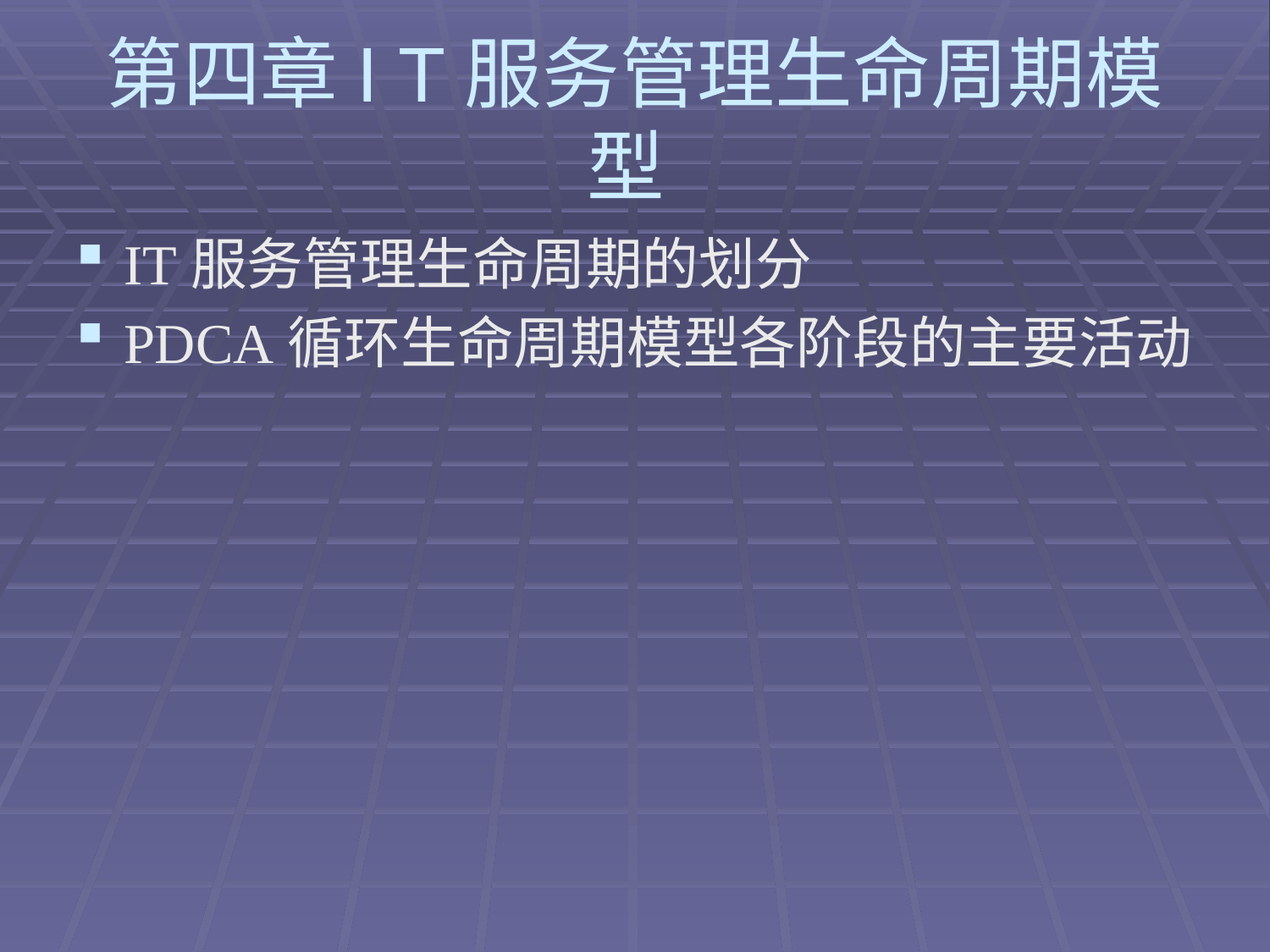

# 第四章I T服务管理生命周期模型
IT服务管理生命周期的划分
PDCA循环生命周期模型各阶段的主要活动